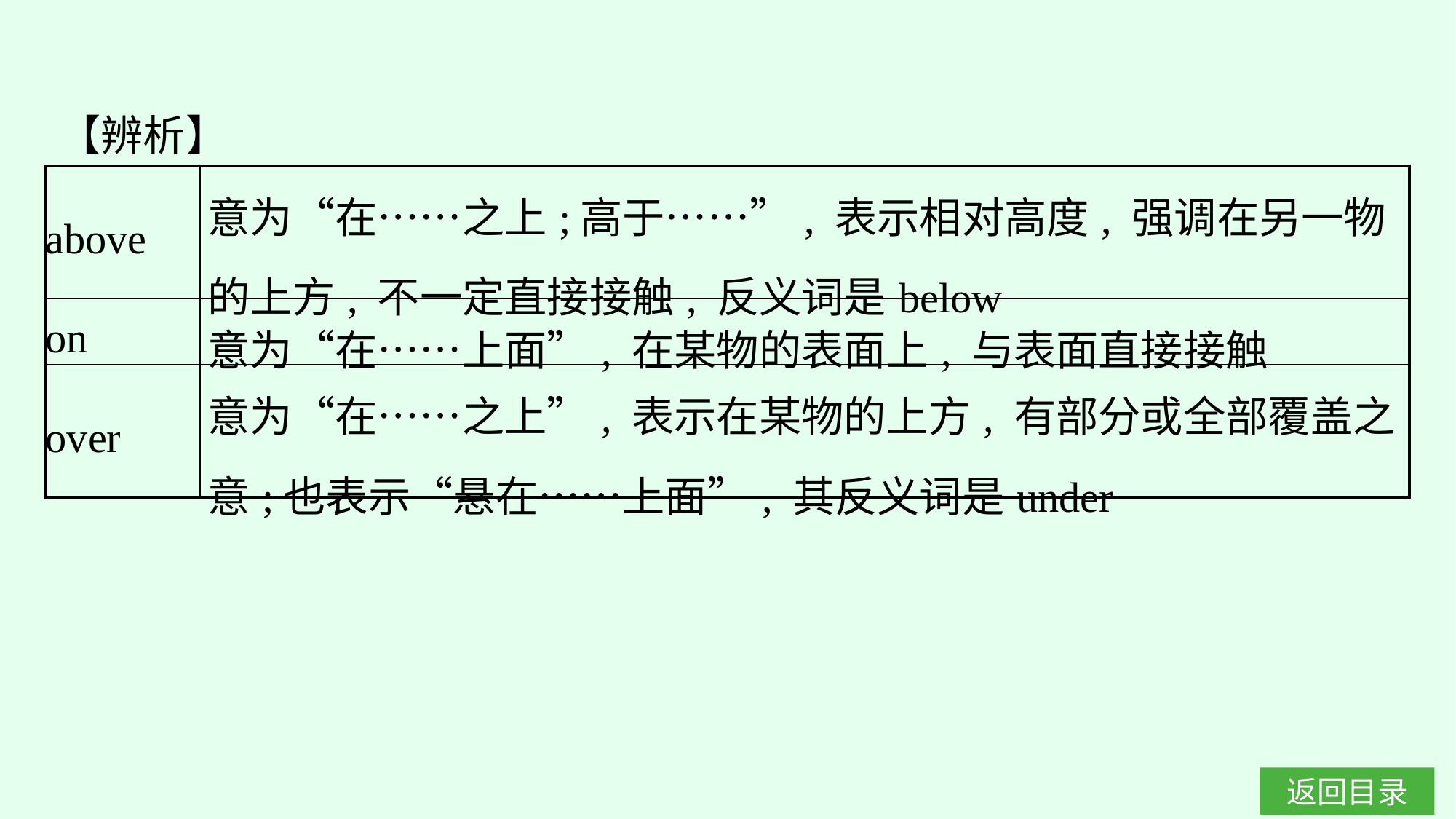

【辨析】
| above | 意为“在……之上;高于……”, 表示相对高度, 强调在另一物的上方, 不一定直接接触, 反义词是below |
| --- | --- |
| on | 意为“在……上面”, 在某物的表面上, 与表面直接接触 |
| over | 意为“在……之上”, 表示在某物的上方, 有部分或全部覆盖之意;也表示“悬在……上面”, 其反义词是under |